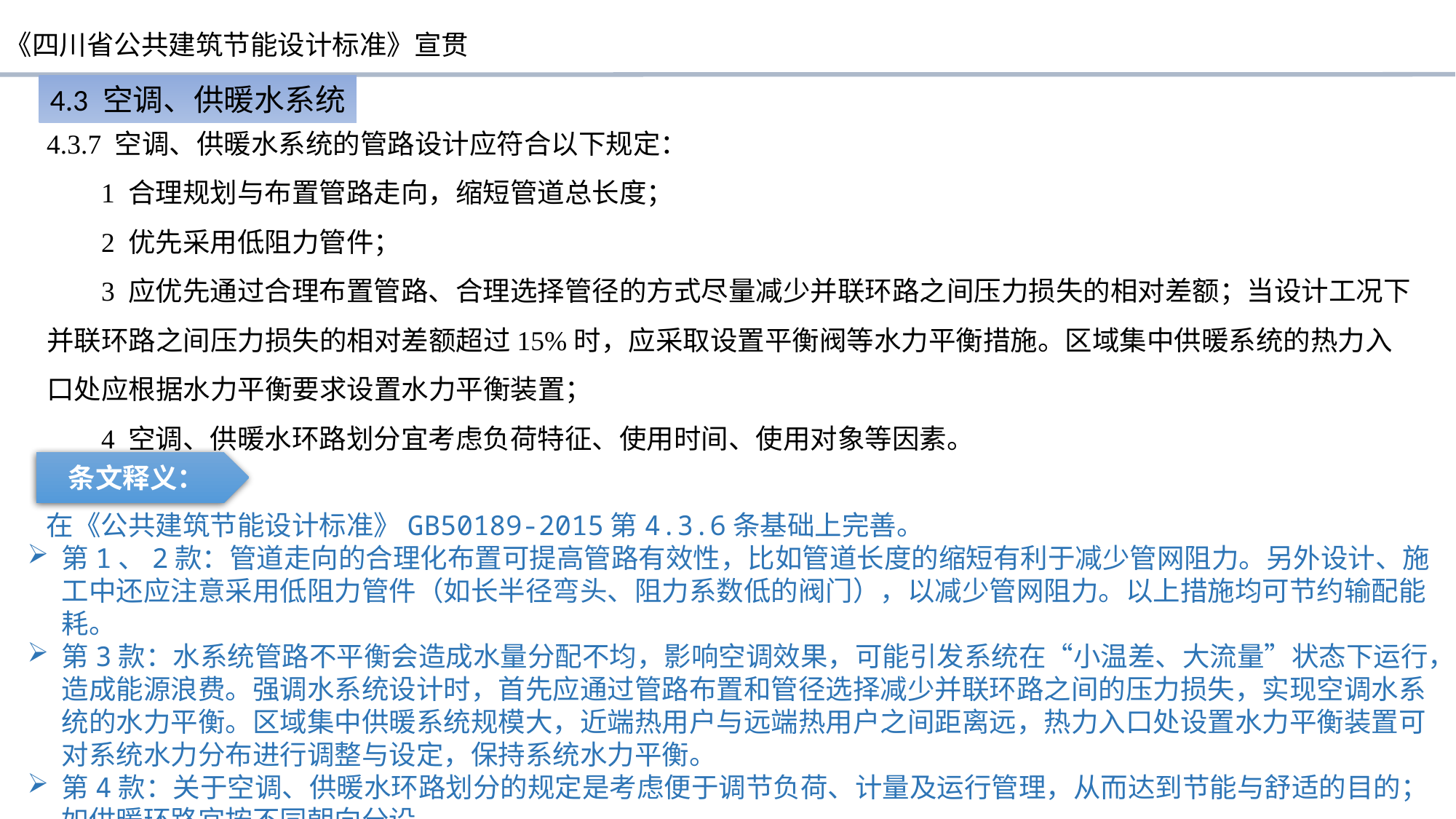

4.3 空调、供暖水系统
4.3.7 空调、供暖水系统的管路设计应符合以下规定：
1 合理规划与布置管路走向，缩短管道总长度；
2 优先采用低阻力管件；
3 应优先通过合理布置管路、合理选择管径的方式尽量减少并联环路之间压力损失的相对差额；当设计工况下并联环路之间压力损失的相对差额超过15%时，应采取设置平衡阀等水力平衡措施。区域集中供暖系统的热力入口处应根据水力平衡要求设置水力平衡装置；
4 空调、供暖水环路划分宜考虑负荷特征、使用时间、使用对象等因素。
条文释义：
  在《公共建筑节能设计标准》GB50189-2015第4.3.6条基础上完善。
第1、2款：管道走向的合理化布置可提高管路有效性，比如管道长度的缩短有利于减少管网阻力。另外设计、施工中还应注意采用低阻力管件（如长半径弯头、阻力系数低的阀门），以减少管网阻力。以上措施均可节约输配能耗。
第3款：水系统管路不平衡会造成水量分配不均，影响空调效果，可能引发系统在“小温差、大流量”状态下运行，造成能源浪费。强调水系统设计时，首先应通过管路布置和管径选择减少并联环路之间的压力损失，实现空调水系统的水力平衡。区域集中供暖系统规模大，近端热用户与远端热用户之间距离远，热力入口处设置水力平衡装置可对系统水力分布进行调整与设定，保持系统水力平衡。
第4款：关于空调、供暖水环路划分的规定是考虑便于调节负荷、计量及运行管理，从而达到节能与舒适的目的；如供暖环路宜按不同朝向分设。